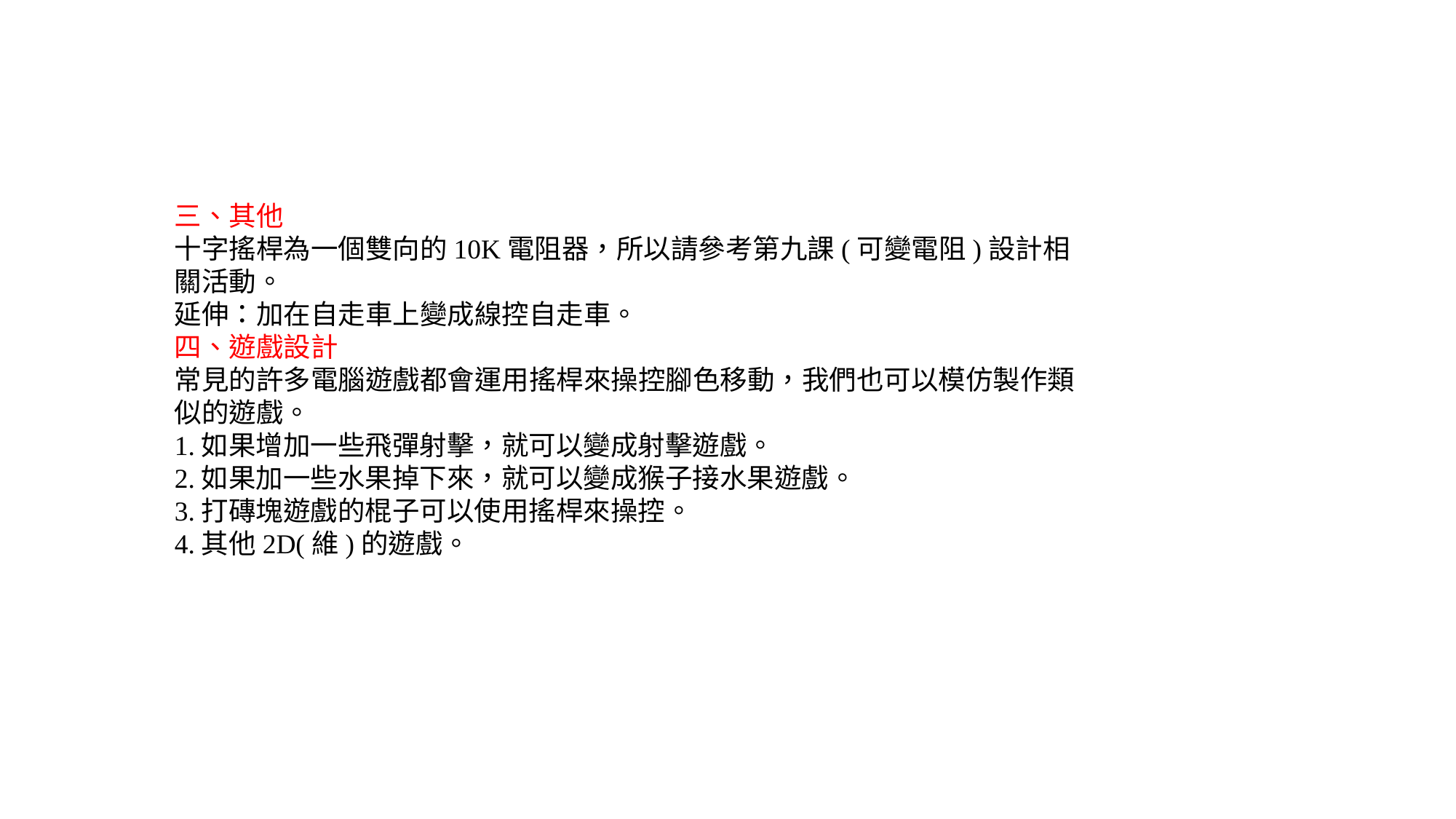

三、其他
十字搖桿為一個雙向的10K電阻器，所以請參考第九課(可變電阻)設計相關活動。
延伸：加在自走車上變成線控自走車。
四、遊戲設計
常見的許多電腦遊戲都會運用搖桿來操控腳色移動，我們也可以模仿製作類似的遊戲。
1.如果增加一些飛彈射擊，就可以變成射擊遊戲。
2.如果加一些水果掉下來，就可以變成猴子接水果遊戲。
3.打磚塊遊戲的棍子可以使用搖桿來操控。
4.其他2D(維)的遊戲。